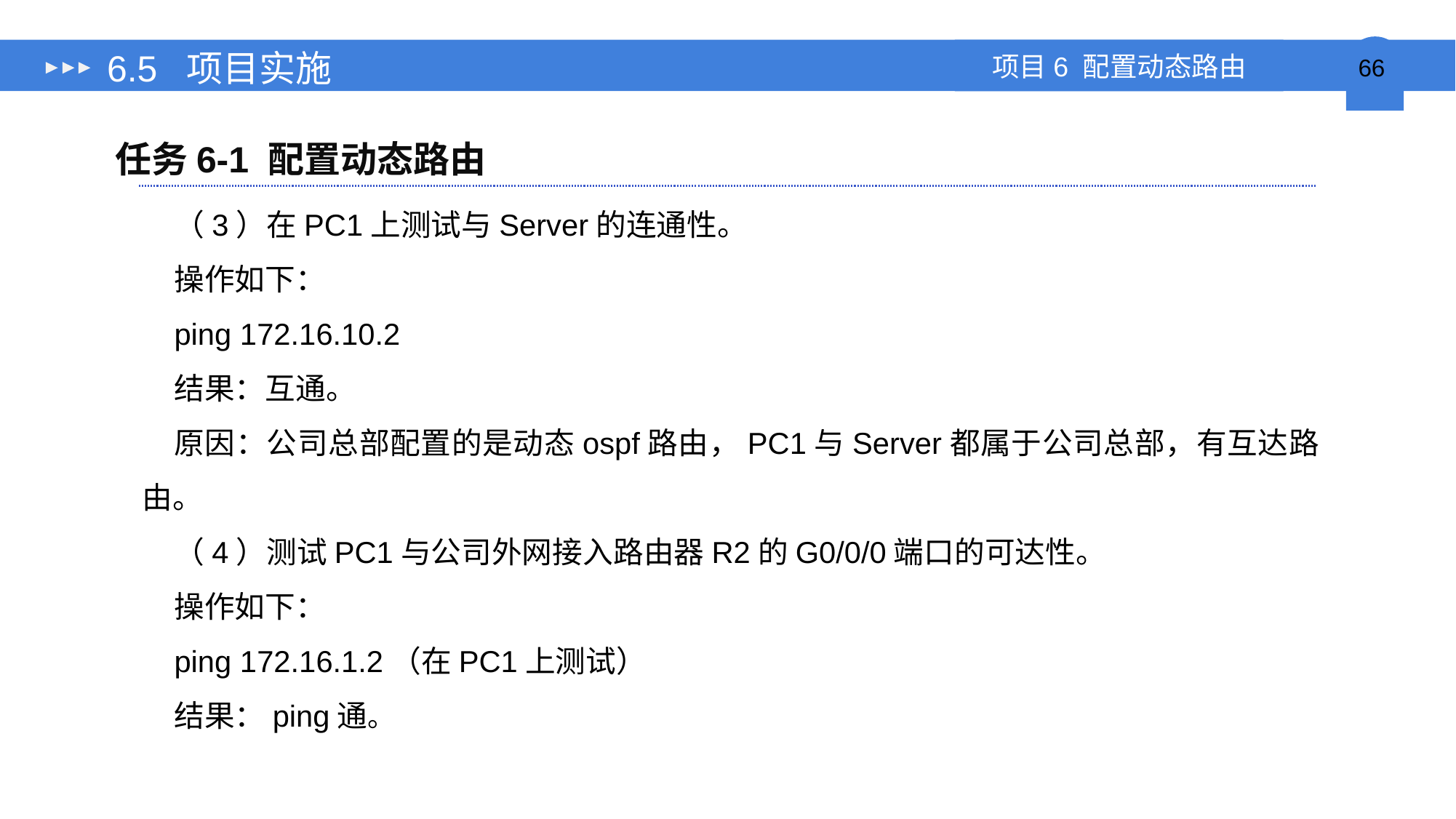

# 6.5  项目实施
任务6-1 配置动态路由
（3）在PC1上测试与Server的连通性。
操作如下：
ping 172.16.10.2
结果：互通。
原因：公司总部配置的是动态ospf路由，PC1与Server都属于公司总部，有互达路由。
（4）测试PC1与公司外网接入路由器R2的G0/0/0端口的可达性。
操作如下：
ping 172.16.1.2（在PC1上测试）
结果：ping通。